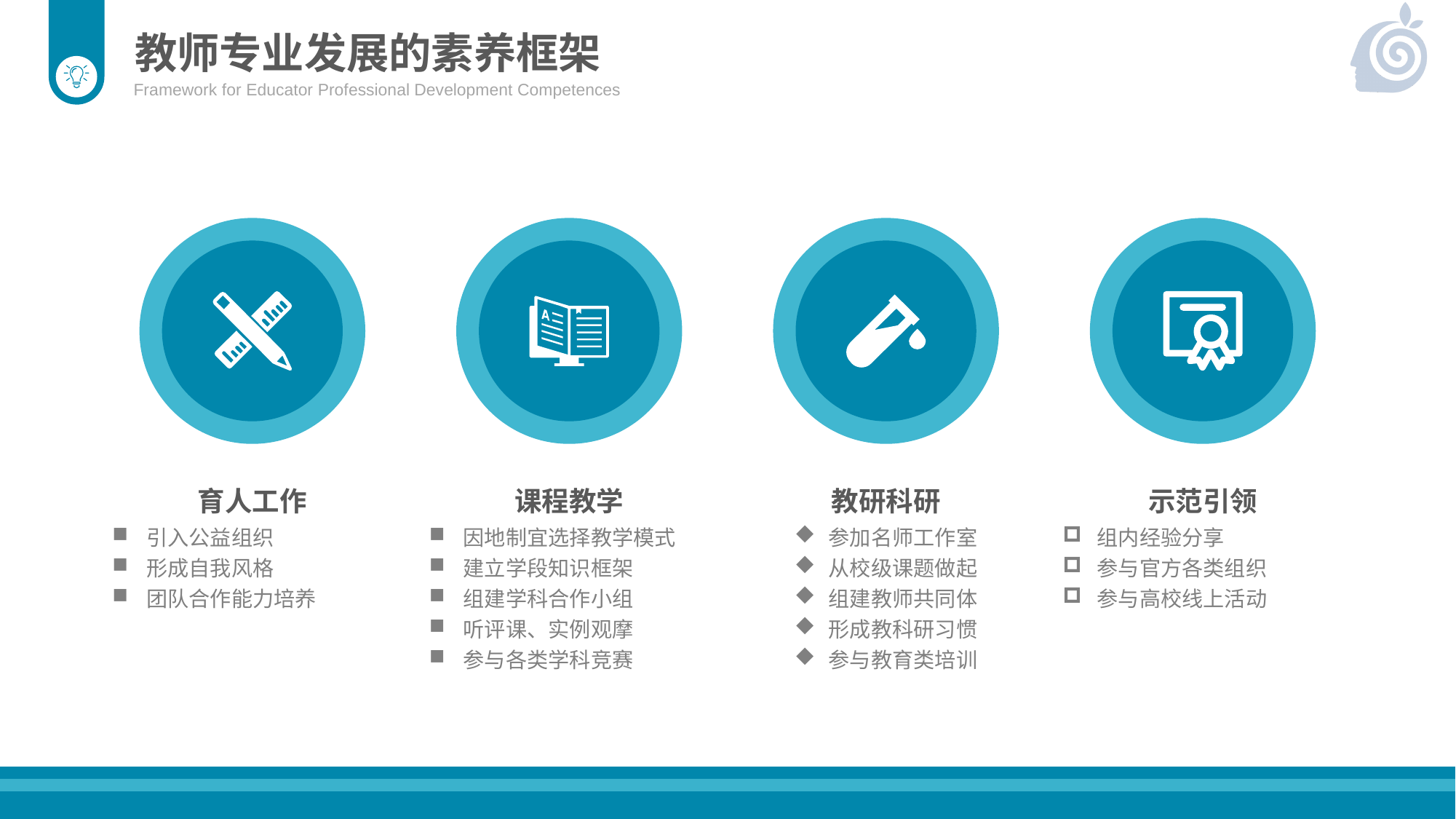

教师专业发展的素养框架
Framework for Educator Professional Development Competences

育人工作
引入公益组织
形成自我风格
团队合作能力培养
课程教学
因地制宜选择教学模式
建立学段知识框架
组建学科合作小组
听评课、实例观摩
参与各类学科竞赛
教研科研
参加名师工作室
从校级课题做起
组建教师共同体
形成教科研习惯
参与教育类培训
示范引领
组内经验分享
参与官方各类组织
参与高校线上活动